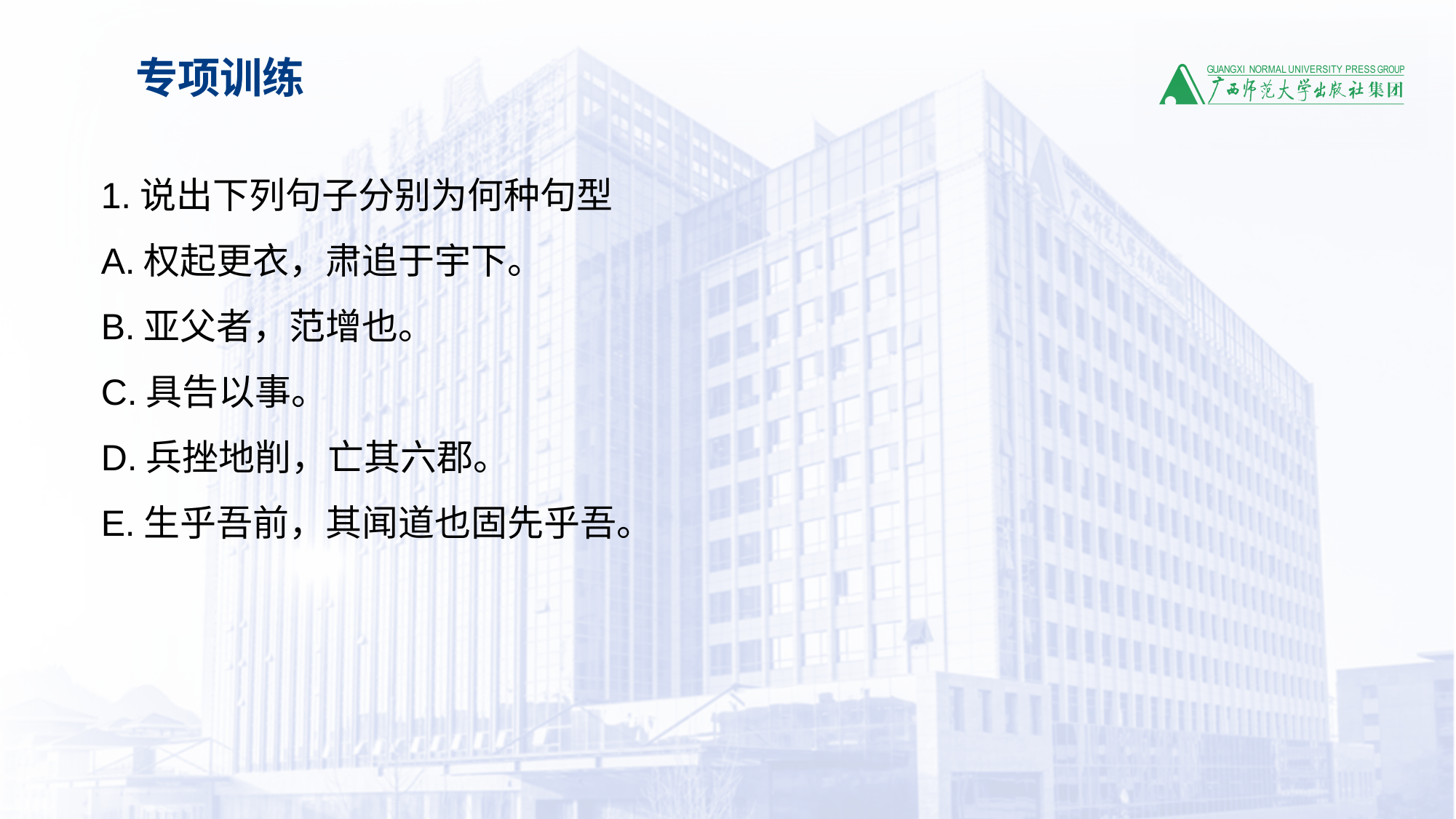

专项训练
1.说出下列句子分别为何种句型
A.权起更衣，肃追于宇下。
B.亚父者，范增也。
C.具告以事。
D.兵挫地削，亡其六郡。
E.生乎吾前，其闻道也固先乎吾。